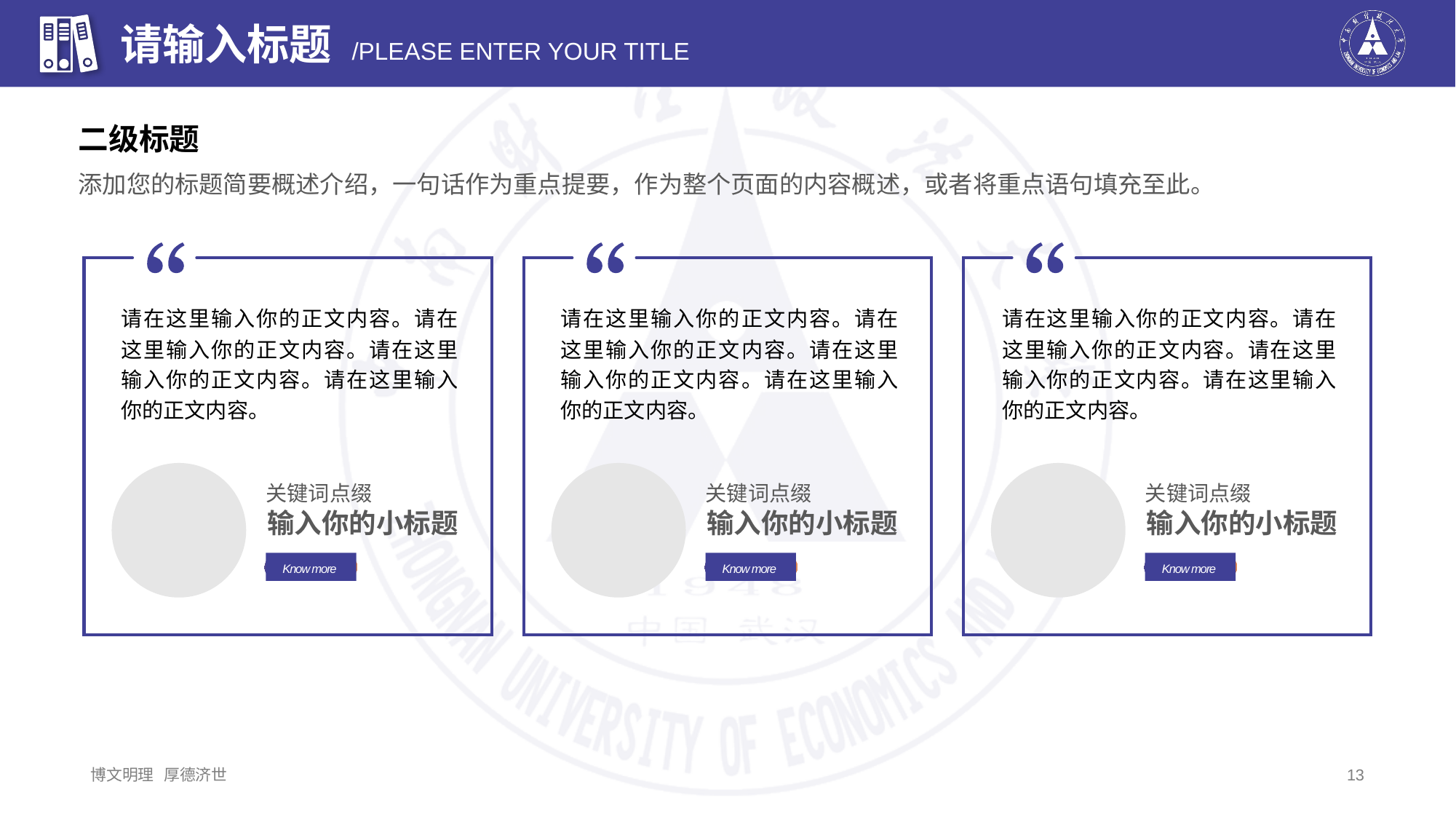

二级标题
添加您的标题简要概述介绍，一句话作为重点提要，作为整个页面的内容概述，或者将重点语句填充至此。

请在这里输入你的正文内容。请在这里输入你的正文内容。请在这里输入你的正文内容。请在这里输入你的正文内容。

关键词点缀
输入你的小标题
Know more

请在这里输入你的正文内容。请在这里输入你的正文内容。请在这里输入你的正文内容。请在这里输入你的正文内容。

关键词点缀
输入你的小标题
Know more

请在这里输入你的正文内容。请在这里输入你的正文内容。请在这里输入你的正文内容。请在这里输入你的正文内容。

关键词点缀
输入你的小标题
Know more